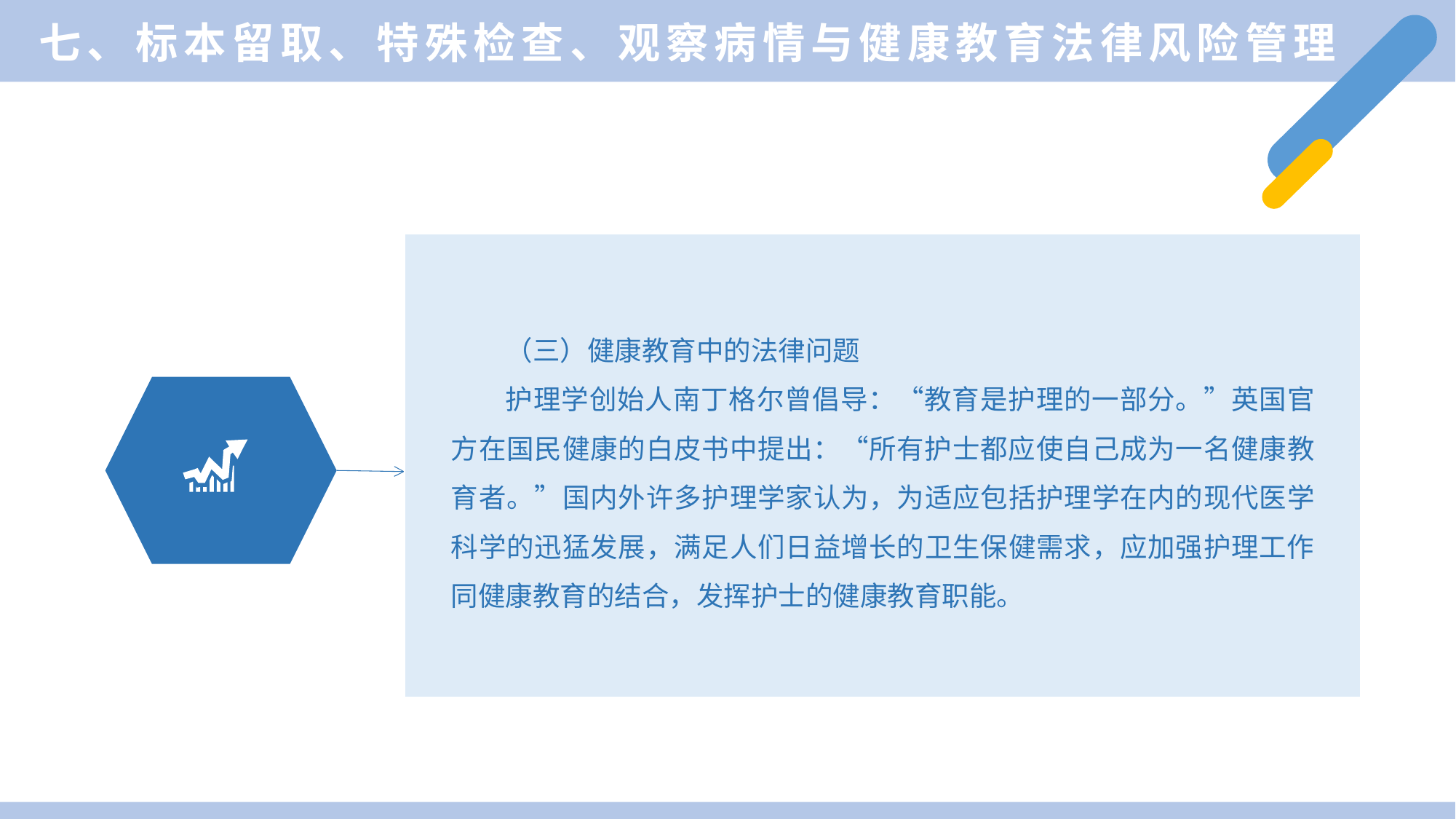

七、标本留取、特殊检查、观察病情与健康教育法律风险管理

（三）健康教育中的法律问题
护理学创始人南丁格尔曾倡导：“教育是护理的一部分。”英国官方在国民健康的白皮书中提出：“所有护士都应使自己成为一名健康教育者。”国内外许多护理学家认为，为适应包括护理学在内的现代医学科学的迅猛发展，满足人们日益增长的卫生保健需求，应加强护理工作同健康教育的结合，发挥护士的健康教育职能。